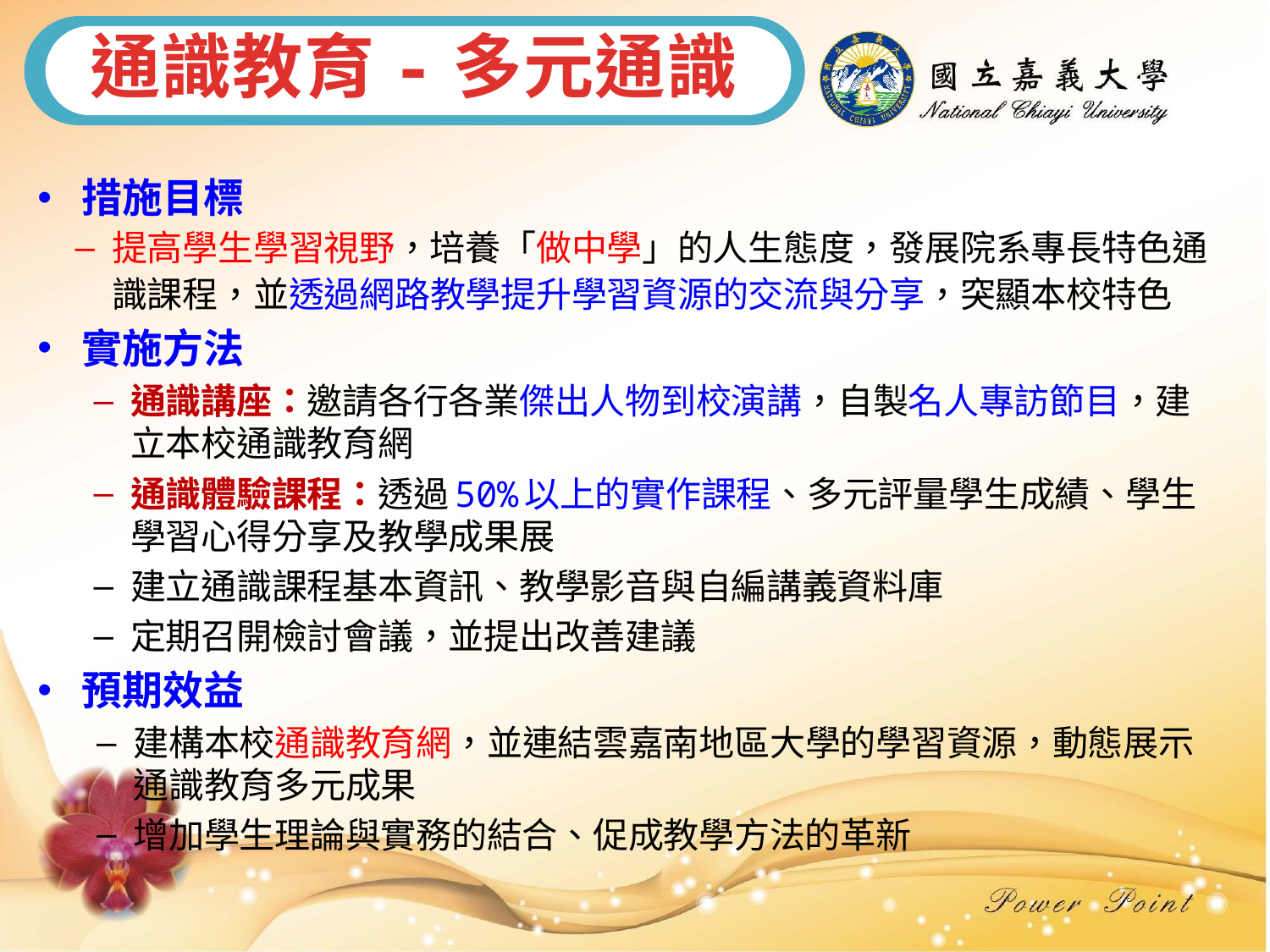

通識教育-多元通識

措施目標
提高學生學習視野，培養「做中學」的人生態度，發展院系專長特色通識課程，並透過網路教學提升學習資源的交流與分享，突顯本校特色
實施方法
通識講座：邀請各行各業傑出人物到校演講，自製名人專訪節目，建立本校通識教育網
通識體驗課程：透過50%以上的實作課程、多元評量學生成績、學生學習心得分享及教學成果展
建立通識課程基本資訊、教學影音與自編講義資料庫
定期召開檢討會議，並提出改善建議
預期效益
建構本校通識教育網，並連結雲嘉南地區大學的學習資源，動態展示通識教育多元成果
增加學生理論與實務的結合、促成教學方法的革新